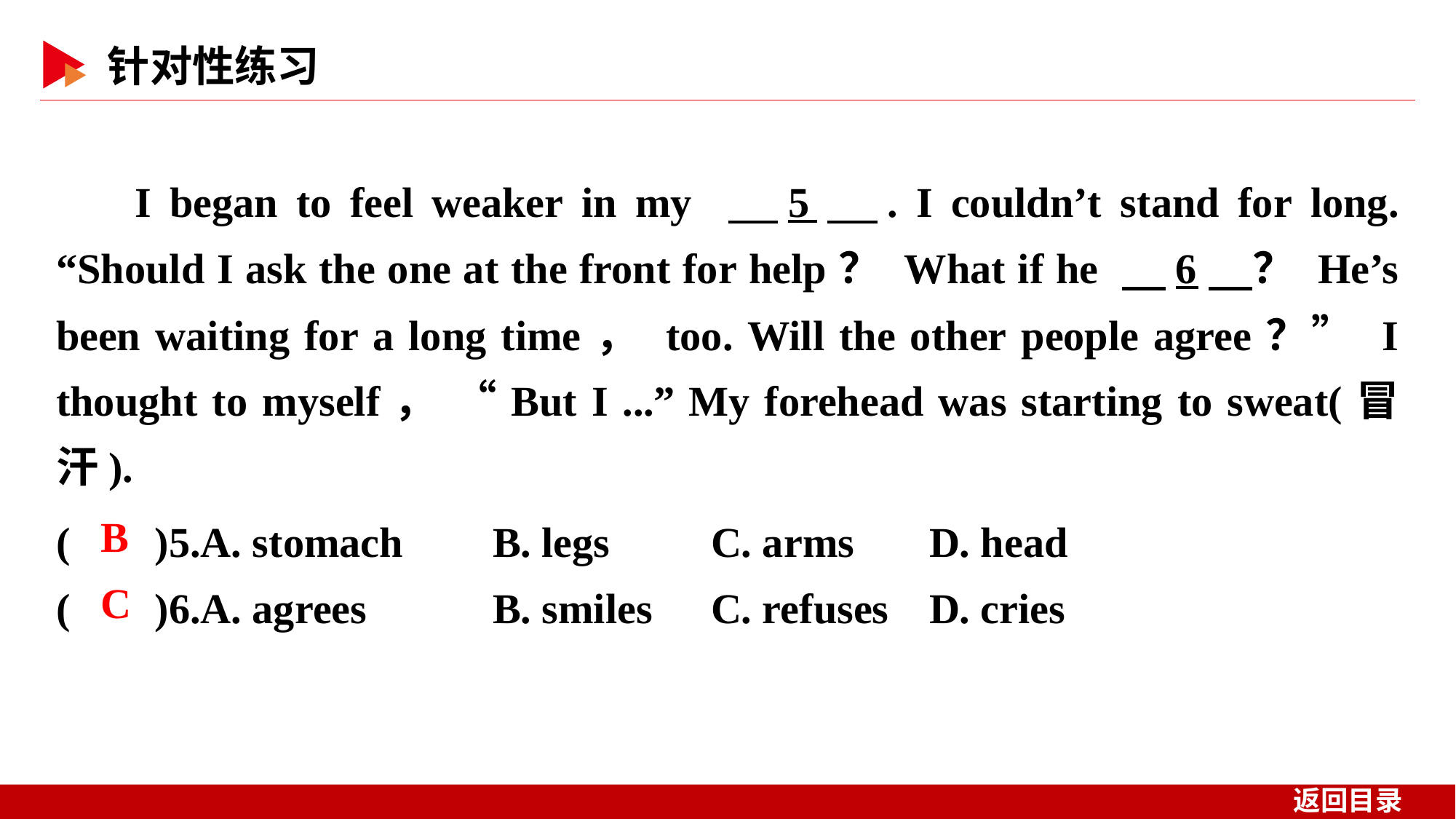

I began to feel weaker in my 　5　. I couldn’t stand for long. “Should I ask the one at the front for help？ What if he 　6　？ He’s been waiting for a long time， too. Will the other people agree？” I thought to myself， “But I ...” My forehead was starting to sweat(冒汗).
(        )5.A. stomach 	B. legs	C. arms      	D. head
(        )6.A. agrees       	B. smiles	C. refuses   	D. cries
   B
   C